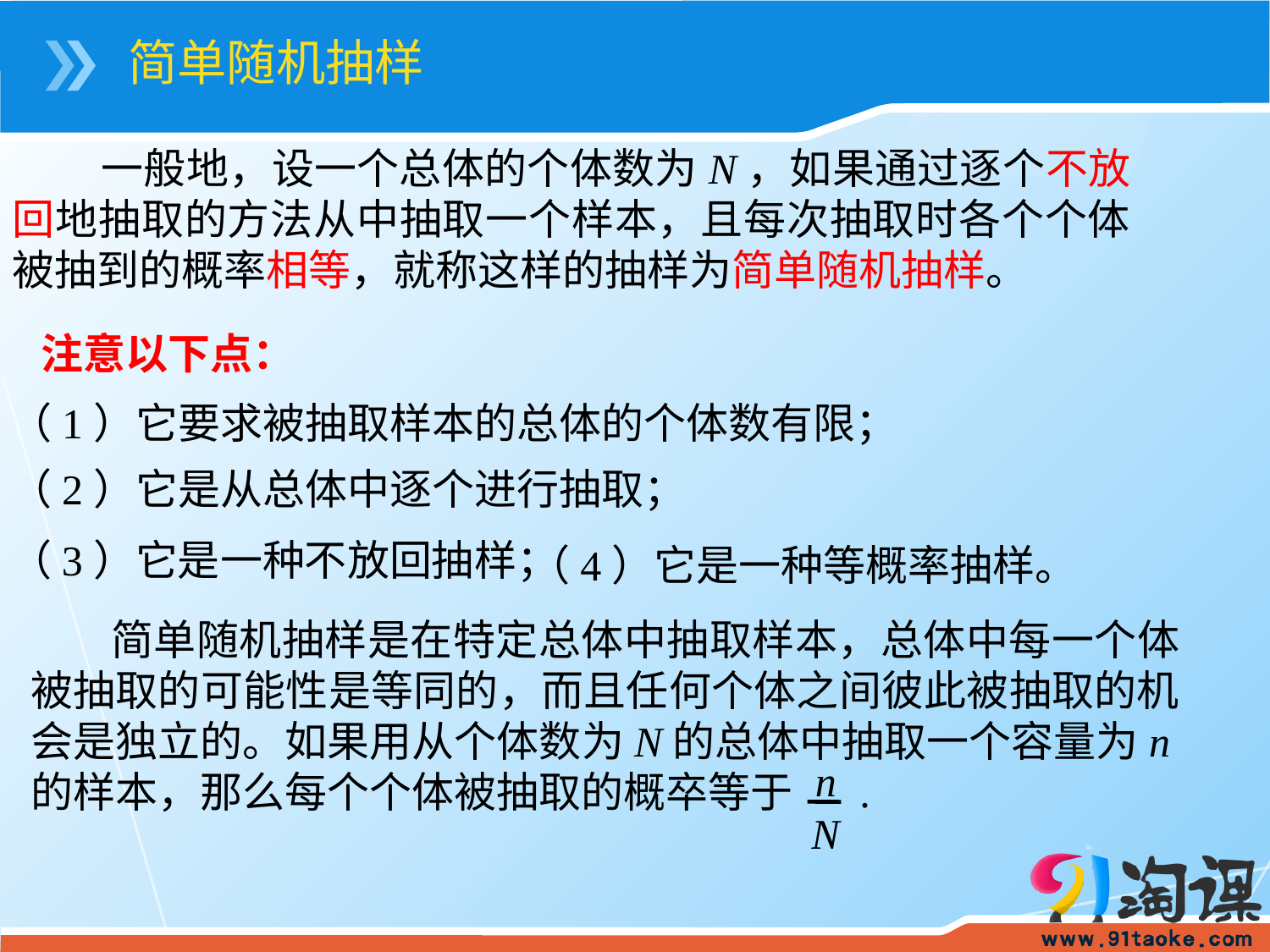

简单随机抽样
        一般地，设一个总体的个体数为N，如果通过逐个不放回地抽取的方法从中抽取一个样本，且每次抽取时各个个体被抽到的概率相等，就称这样的抽样为简单随机抽样。
注意以下点：
（1）它要求被抽取样本的总体的个体数有限；
（2）它是从总体中逐个进行抽取；
（3）它是一种不放回抽样；
（4）它是一种等概率抽样。
       简单随机抽样是在特定总体中抽取样本，总体中每一个体被抽取的可能性是等同的，而且任何个体之间彼此被抽取的机会是独立的。如果用从个体数为N的总体中抽取一个容量为n的样本，那么每个个体被抽取的概卒等于      .
n

N